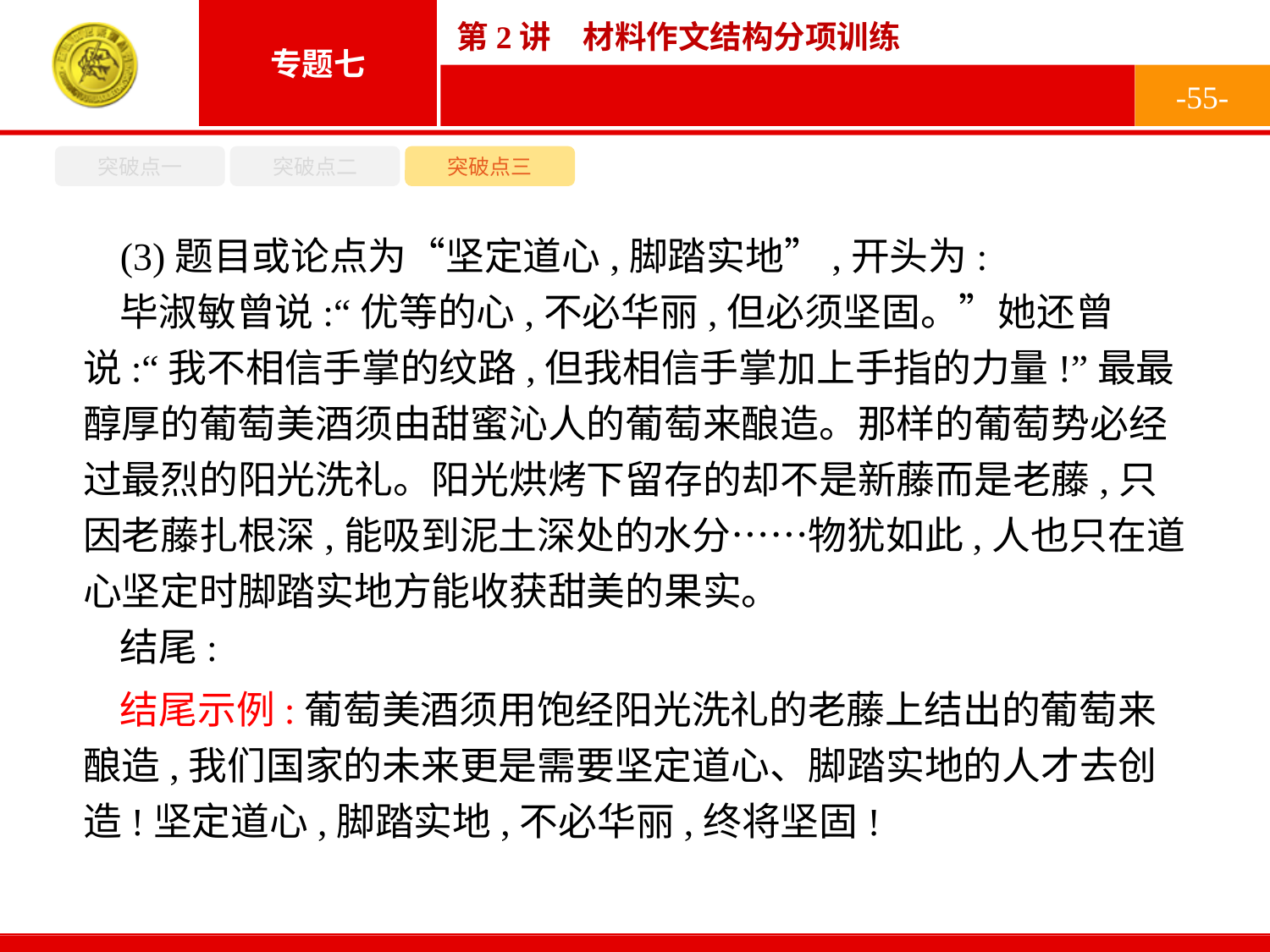

-55-
突破点一
突破点二
突破点三
(3)题目或论点为“坚定道心,脚踏实地”,开头为:
毕淑敏曾说:“优等的心,不必华丽,但必须坚固。”她还曾说:“我不相信手掌的纹路,但我相信手掌加上手指的力量!”最最醇厚的葡萄美酒须由甜蜜沁人的葡萄来酿造。那样的葡萄势必经过最烈的阳光洗礼。阳光烘烤下留存的却不是新藤而是老藤,只因老藤扎根深,能吸到泥土深处的水分……物犹如此,人也只在道心坚定时脚踏实地方能收获甜美的果实。
结尾:
结尾示例:葡萄美酒须用饱经阳光洗礼的老藤上结出的葡萄来酿造,我们国家的未来更是需要坚定道心、脚踏实地的人才去创造!坚定道心,脚踏实地,不必华丽,终将坚固!